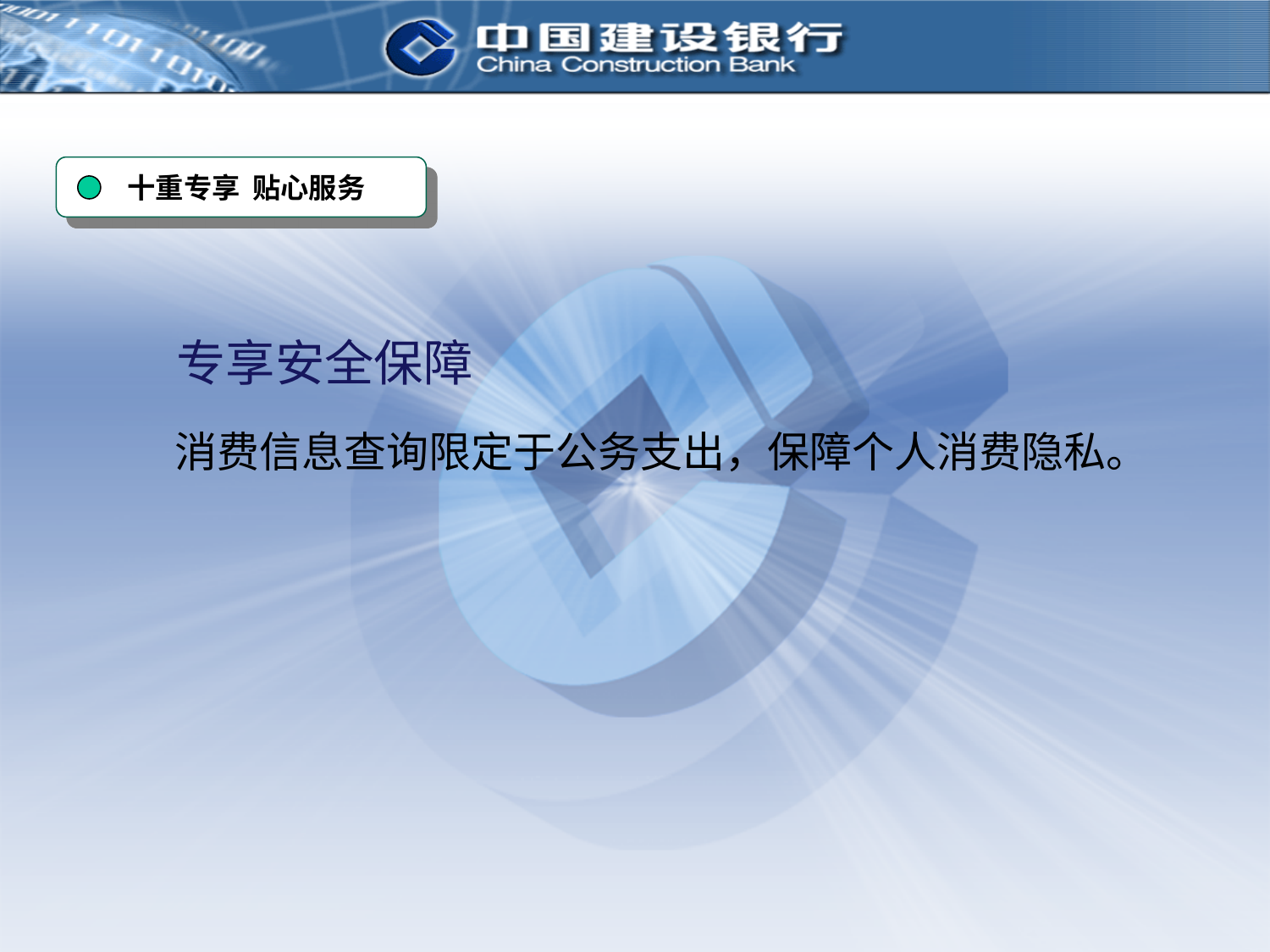

十重专享  贴心服务

专享安全保障
消费信息查询限定于公务支出，保障个人消费隐私。